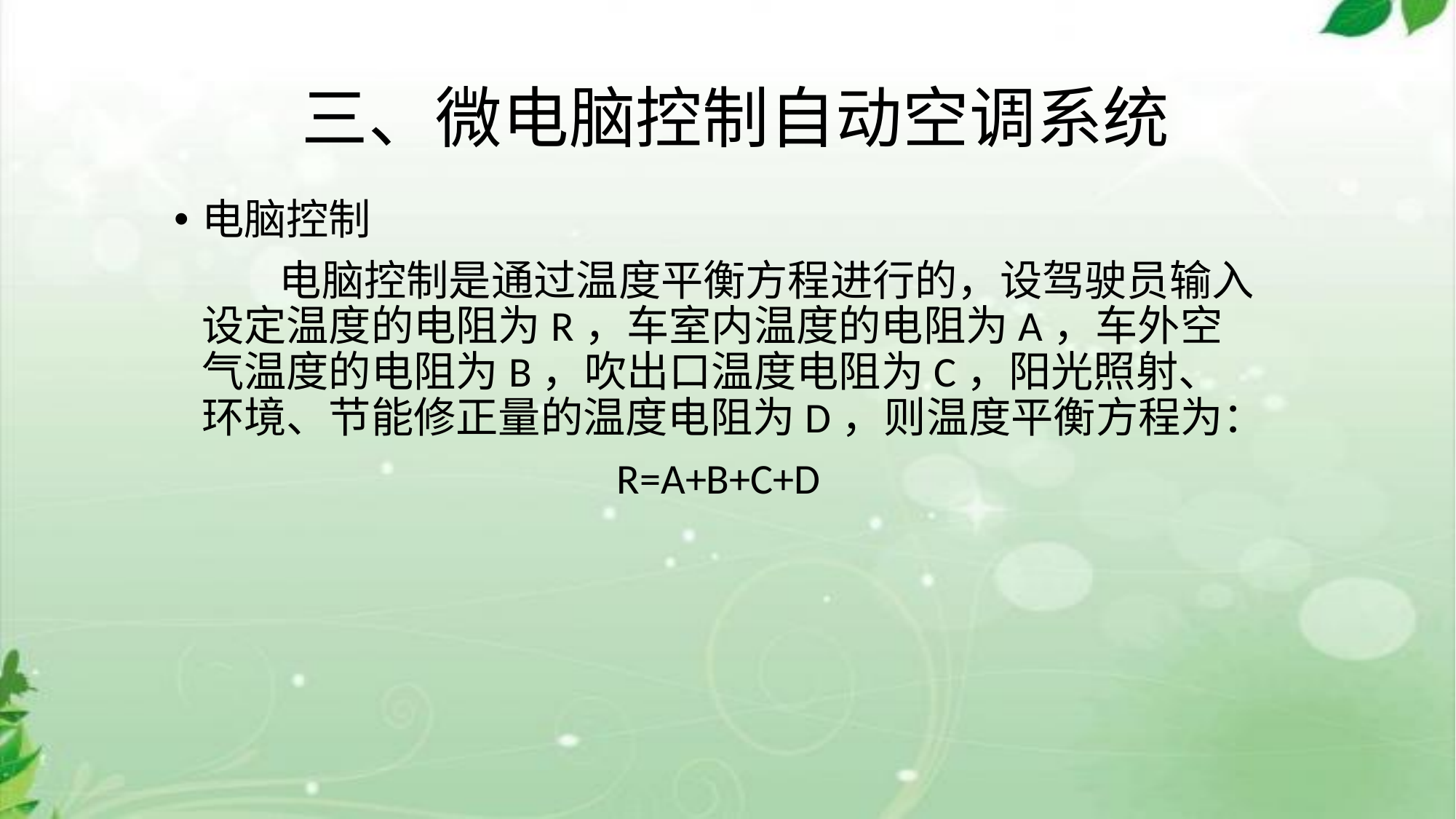

# 三、微电脑控制自动空调系统
电脑控制
          电脑控制是通过温度平衡方程进行的，设驾驶员输入设定温度的电阻为R，车室内温度的电阻为A，车外空气温度的电阻为B，吹出口温度电阻为C，阳光照射、环境、节能修正量的温度电阻为D，则温度平衡方程为：
R=A+B+C+D